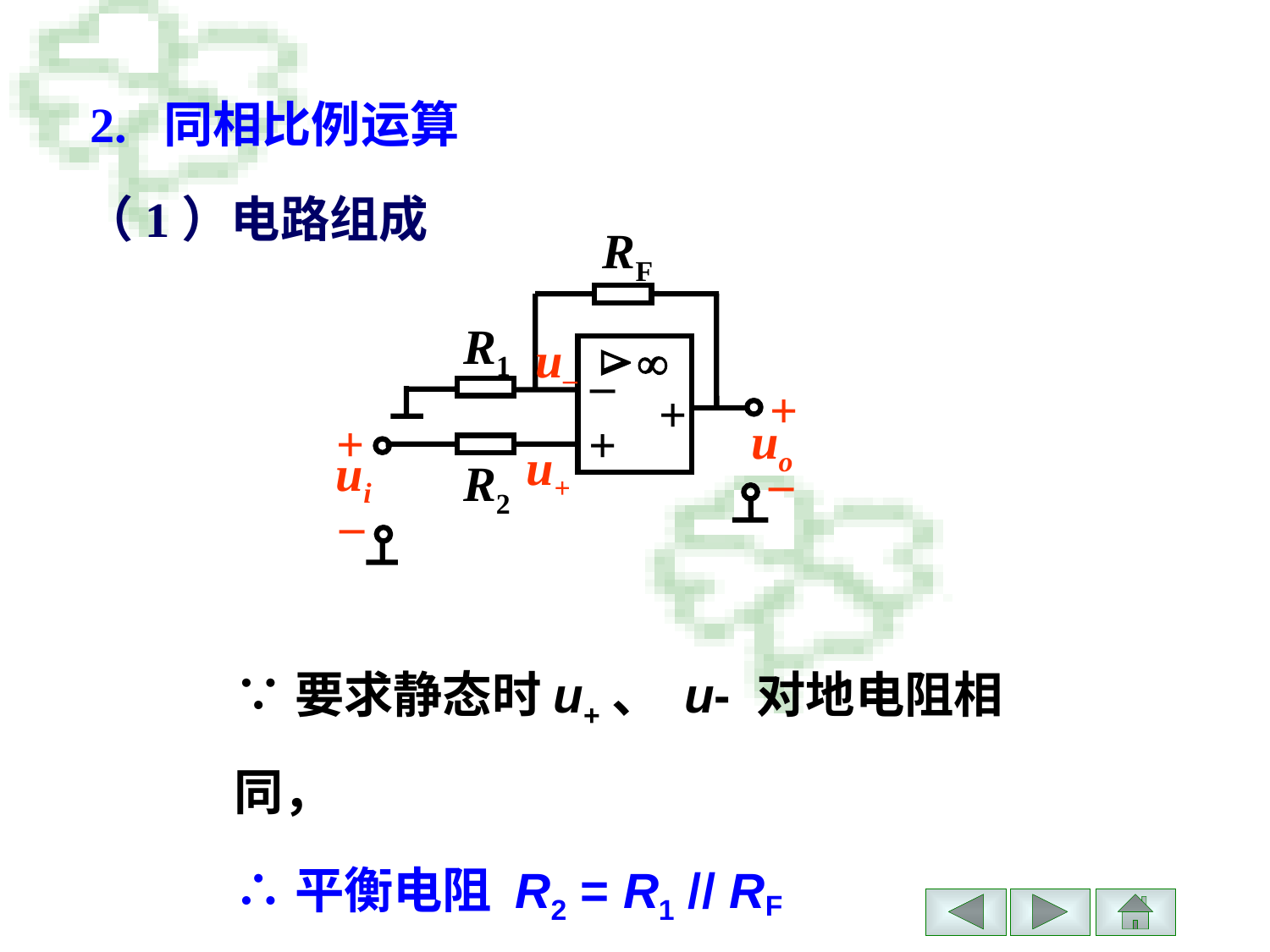

2.  同相比例运算
（1）电路组成
RF

∞
Δ

–
+

+

R1
+

uo
+
ui

R2
–

–

u–
u+

∵要求静态时u+、 u- 对地电阻相同，
∴平衡电阻 R2 = R1 // RF